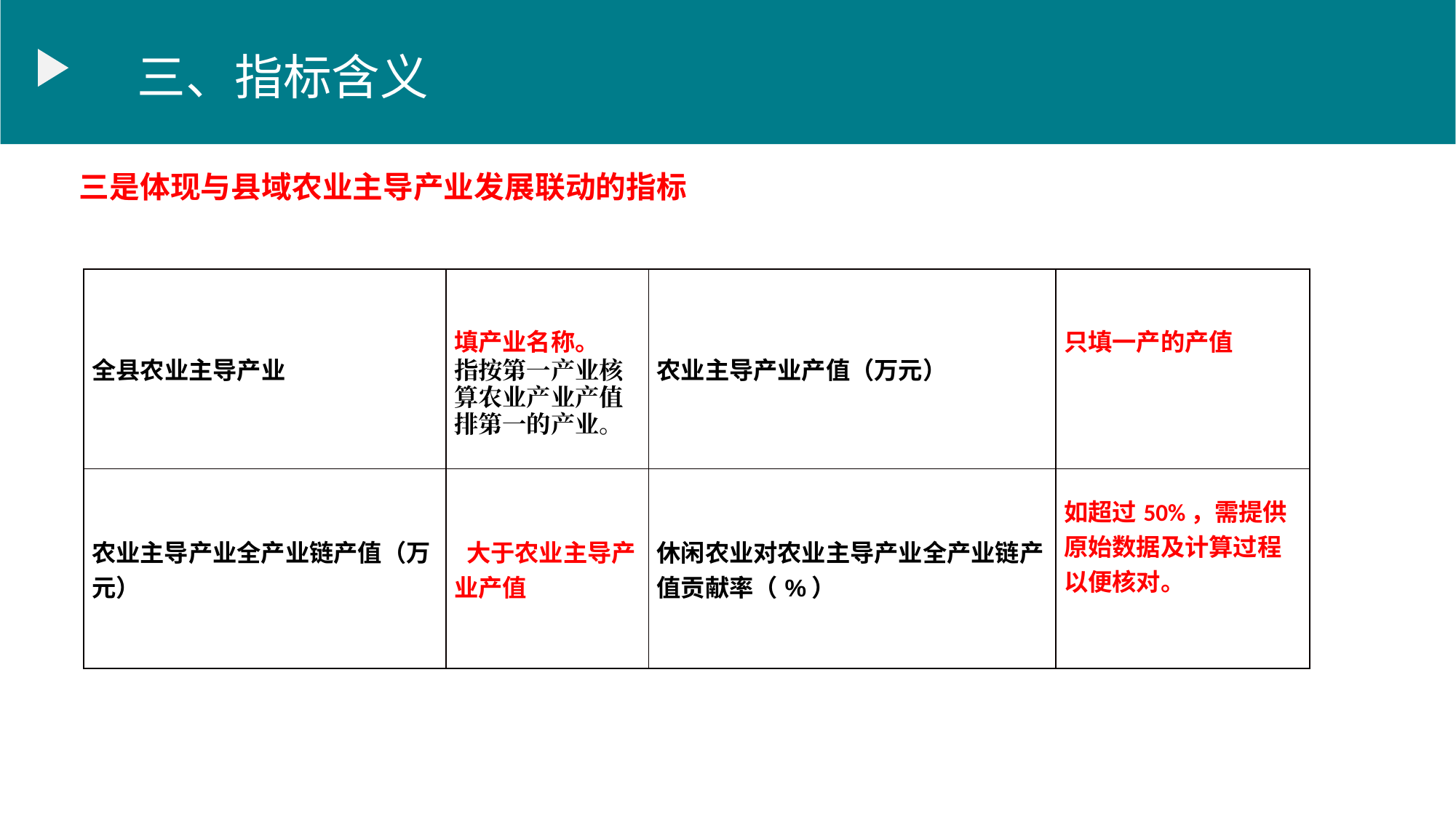

三、指标含义

三是体现与县域农业主导产业发展联动的指标

| 全县农业主导产业 | 填产业名称。 指按第一产业核算农业产业产值排第一的产业。 | 农业主导产业产值（万元） | 只填一产的产值 |
| --- | --- | --- | --- |
| 农业主导产业全产业链产值（万元） | 大于农业主导产业产值 | 休闲农业对农业主导产业全产业链产值贡献率（%） | 如超过50%，需提供原始数据及计算过程以便核对。 |